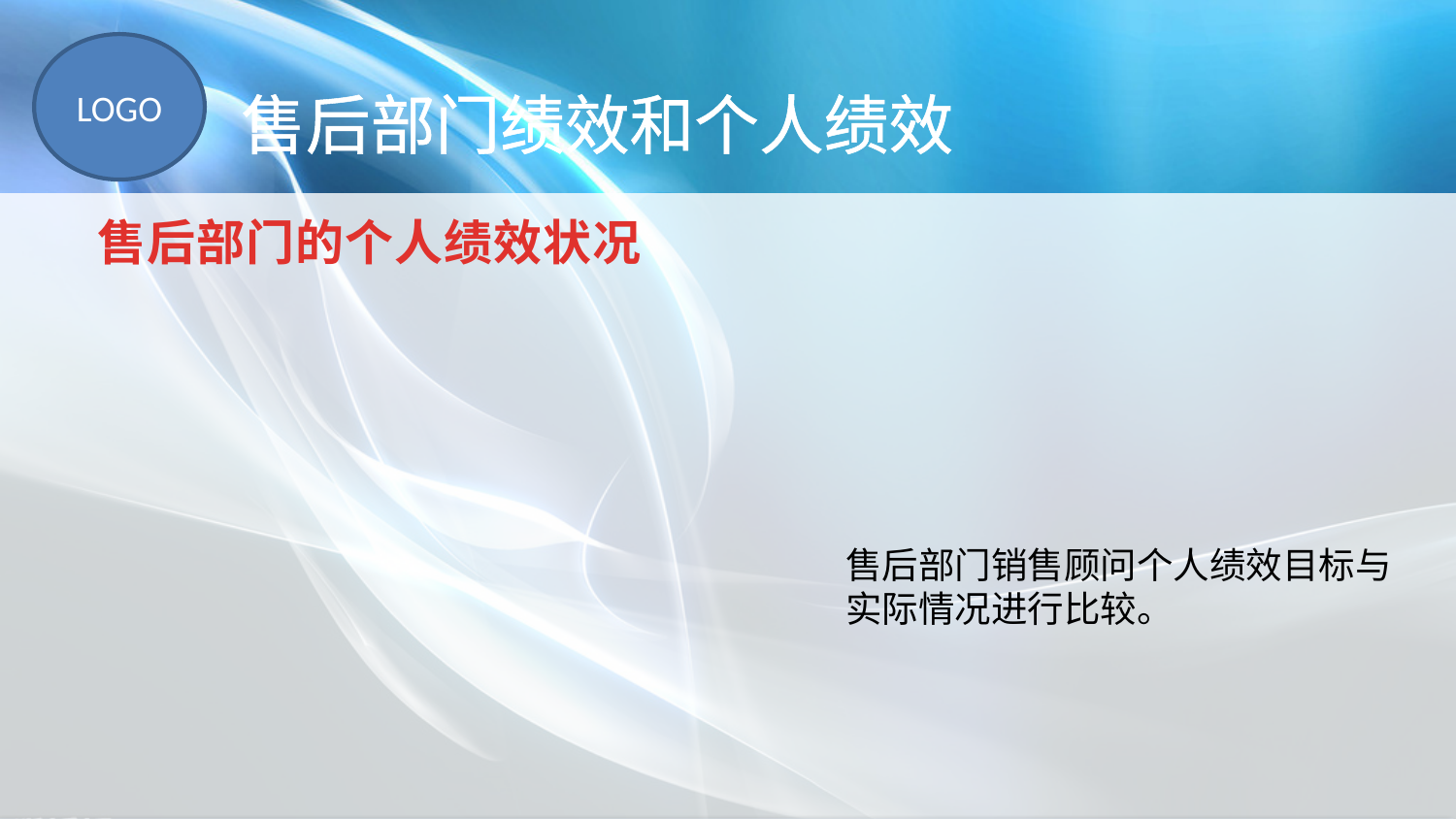

售后部门绩效和个人绩效
售后部门的个人绩效状况
售后部门销售顾问个人绩效目标与实际情况进行比较。